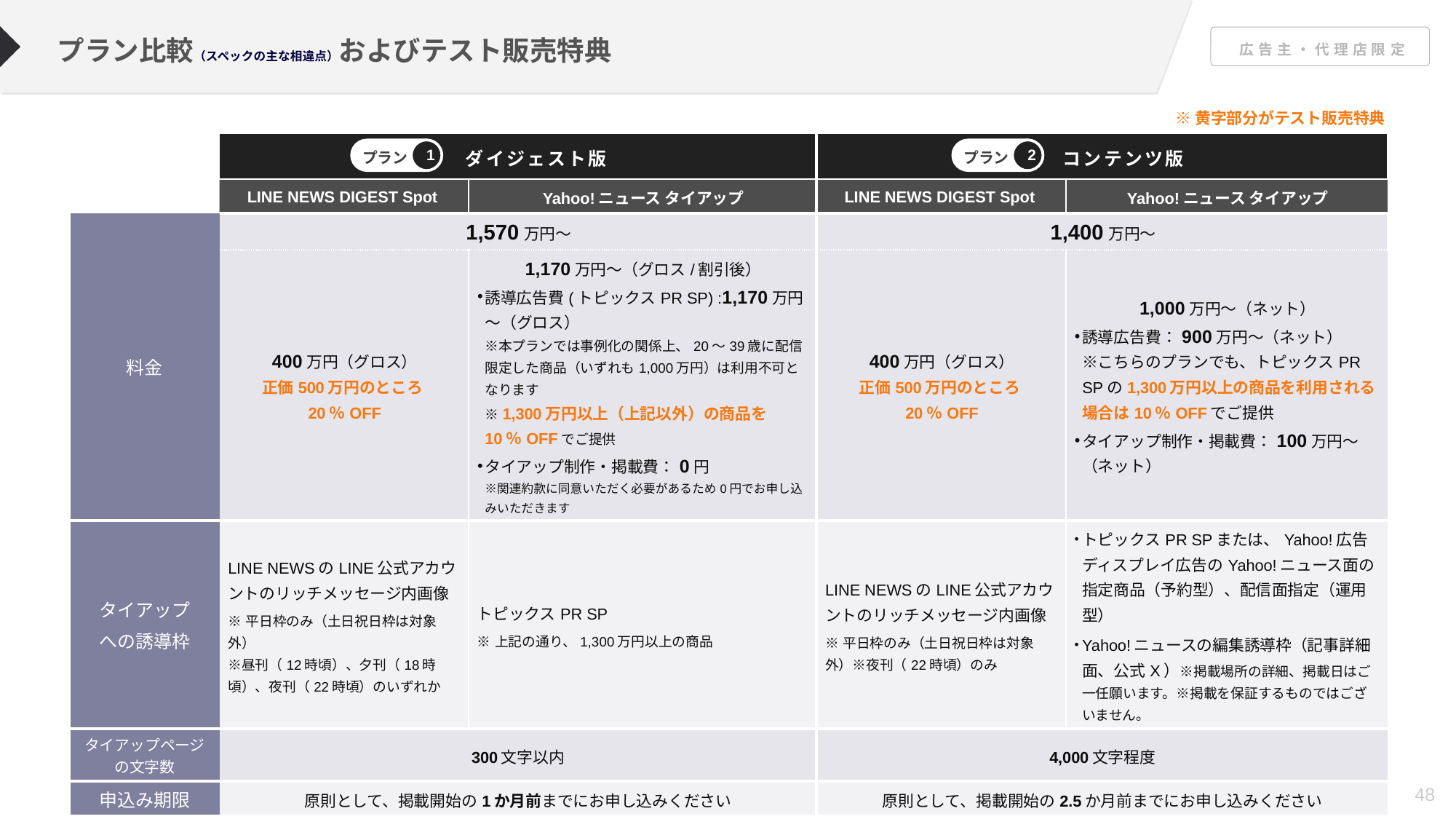

プラン比較（スペックの主な相違点）およびテスト販売特典
※黄字部分がテスト販売特典
|  | ダイジェスト版 |  | コンテンツ版 |  |
| --- | --- | --- | --- | --- |
|  | LINE NEWS DIGEST Spot | Yahoo!ニュース タイアップ | LINE NEWS DIGEST Spot | Yahoo!ニュース タイアップ |
| 料金 | 1,570万円～ |  | 1,400万円～ |  |
|  | 400万円（グロス） 正価500万円のところ20％OFF | 1,170万円～（グロス/割引後） 誘導広告費(トピックスPR SP) :1,170万円～（グロス） ※本プランでは事例化の関係上、20～39歳に配信限定した商品（いずれも1,000万円）は利用不可となります ※1,300万円以上（上記以外）の商品を10％OFFでご提供 タイアップ制作・掲載費：0円 ※関連約款に同意いただく必要があるため0円でお申し込みいただきます | 400万円（グロス） 正価500万円のところ20％OFF | 1,000万円～（ネット） 誘導広告費：900万円～（ネット） ※こちらのプランでも、トピックスPR SPの1,300万円以上の商品を利用される場合は10％OFFでご提供 タイアップ制作・掲載費：100万円～（ネット） |
| タイアップ への誘導枠 | LINE NEWSのLINE公式アカウントのリッチメッセージ内画像 ※平日枠のみ（土日祝日枠は対象外） ※昼刊（12時頃）、⼣刊（18時頃）、夜刊（22時頃）のいずれか | トピックスPR SP ※上記の通り、1,300万円以上の商品 | LINE NEWSのLINE公式アカウントのリッチメッセージ内画像 ※平日枠のみ（土日祝日枠は対象外）※夜刊（22時頃）のみ | トピックスPR SPまたは、Yahoo!広告 ディスプレイ広告のYahoo!ニュース面の指定商品（予約型）、配信面指定（運用型） Yahoo!ニュースの編集誘導枠（記事詳細面、公式X）※掲載場所の詳細、掲載日はご一任願います。※掲載を保証するものではございません。 |
| タイアップページ の文字数 | 300文字以内 |  | 4,000文字程度 |  |
| 申込み期限 | 原則として、掲載開始の1か月前までにお申し込みください |  | 原則として、掲載開始の2.5か月前までにお申し込みください |  |
プラン
1
プラン
2